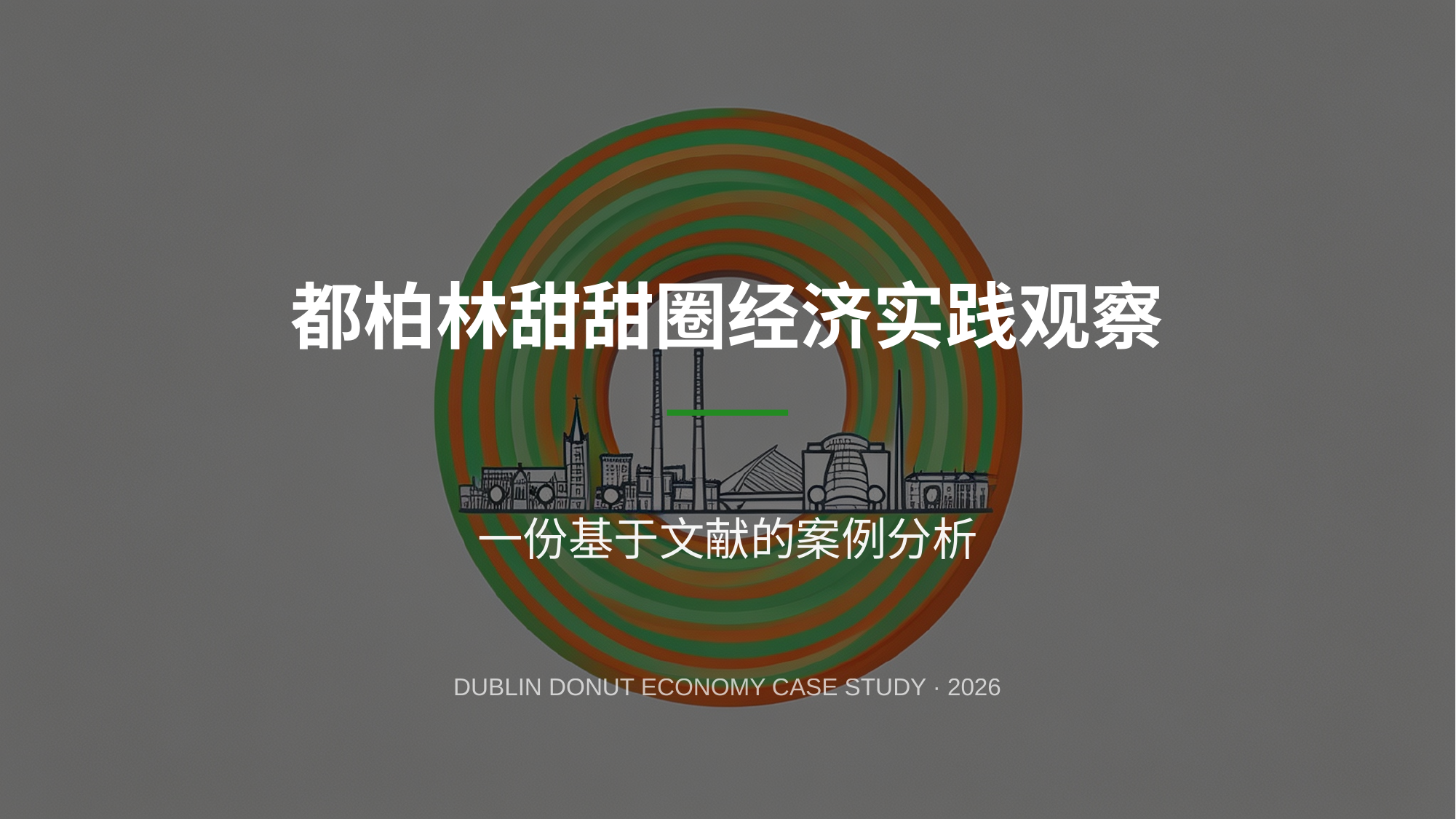

都柏林甜甜圈经济实践观察

一份基于文献的案例分析
DUBLIN DONUT ECONOMY CASE STUDY · 2026